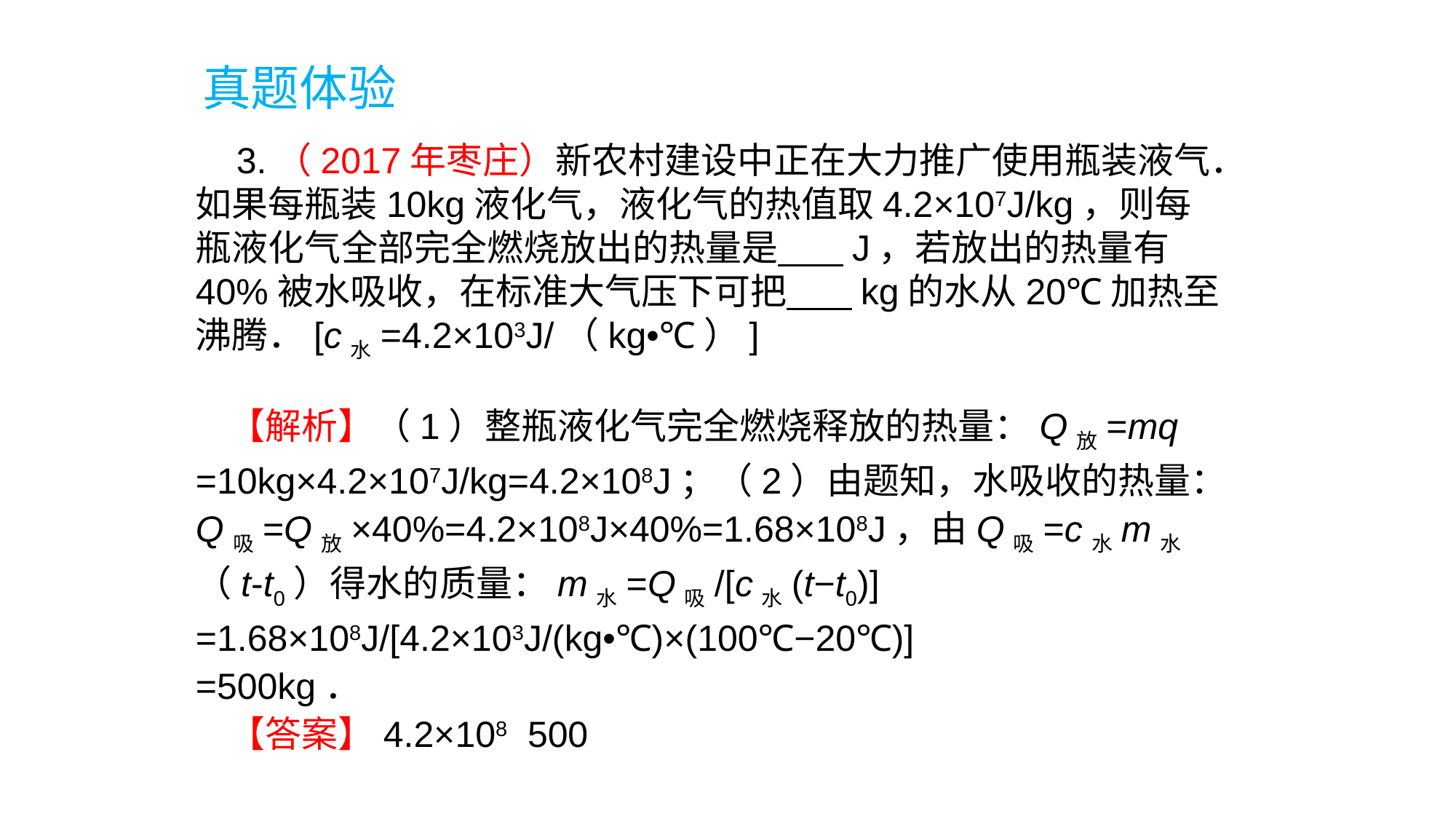

真题体验
    3.（2017年枣庄）新农村建设中正在大力推广使用瓶装液气．如果每瓶装10kg液化气，液化气的热值取4.2×107J/kg，则每瓶液化气全部完全燃烧放出的热量是        J，若放出的热量有40%被水吸收，在标准大气压下可把        kg的水从20℃加热至沸腾．[c水=4.2×103J/（kg•℃）]
   【解析】（1）整瓶液化气完全燃烧释放的热量：Q放=mq =10kg×4.2×107J/kg=4.2×108J；（2）由题知，水吸收的热量：Q吸=Q放×40%=4.2×108J×40%=1.68×108J，由Q吸=c水m水（t-t0）得水的质量：m水=Q吸/[c水(t−t0)]
=1.68×108J/[4.2×103J/(kg•℃)×(100℃−20℃)]
=500kg．
   【答案】4.2×108  500